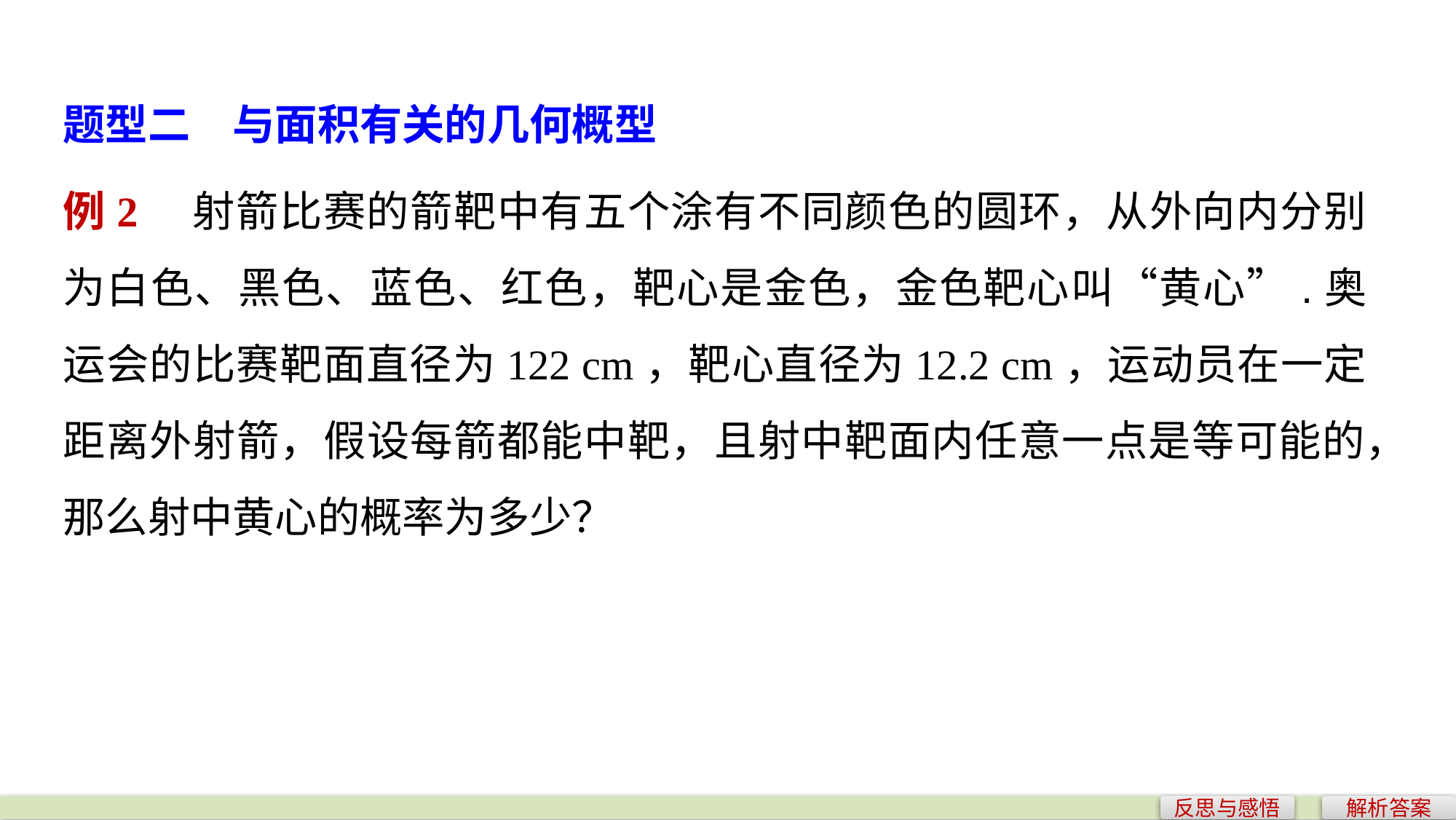

题型二　与面积有关的几何概型
例2　射箭比赛的箭靶中有五个涂有不同颜色的圆环，从外向内分别为白色、黑色、蓝色、红色，靶心是金色，金色靶心叫“黄心”.奥运会的比赛靶面直径为122 cm，靶心直径为12.2 cm，运动员在一定距离外射箭，假设每箭都能中靶，且射中靶面内任意一点是等可能的，那么射中黄心的概率为多少？
反思与感悟
解析答案